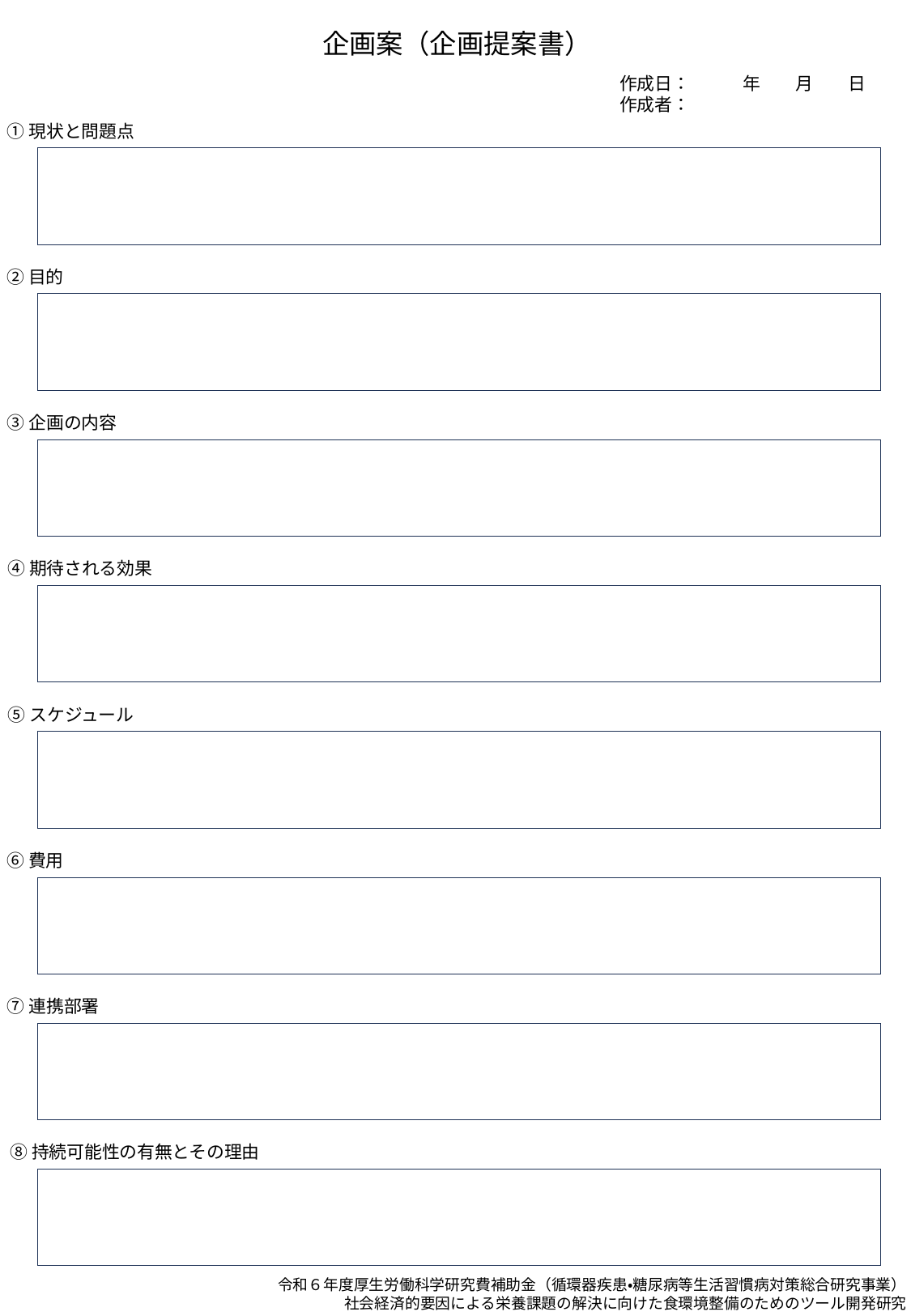

企画案（企画提案書）
作成日：　　　年　　月　　日
作成者：
①現状と問題点

②目的

③企画の内容

④期待される効果

⑤スケジュール

⑥費用

⑦連携部署

⑧持続可能性の有無とその理由

令和６年度厚生労働科学研究費補助金（循環器疾患・糖尿病等生活習慣病対策総合研究事業）
社会経済的要因による栄養課題の解決に向けた食環境整備のためのツール開発研究